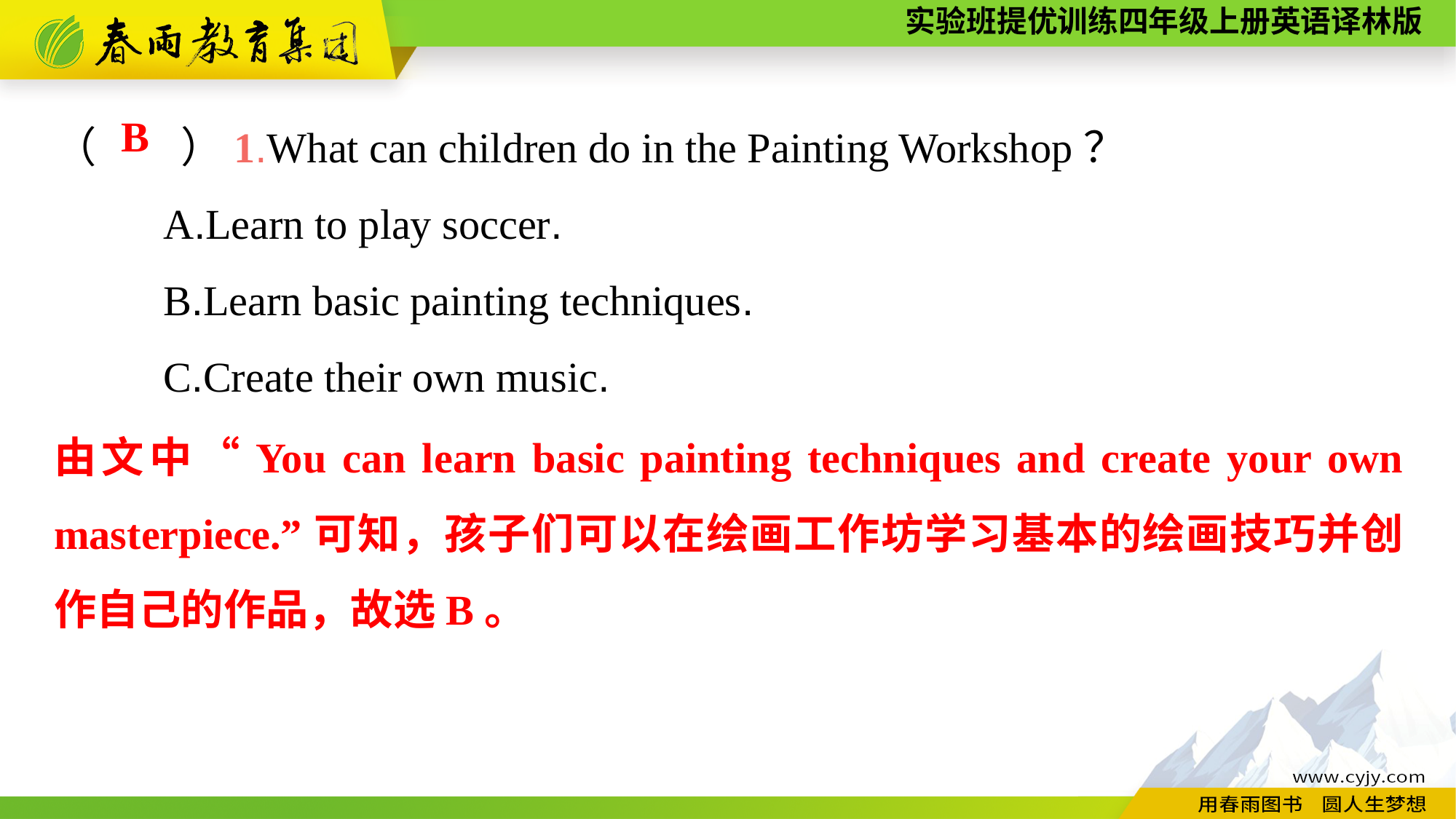

（　　）1.What can children do in the Painting Workshop？
	A.Learn to play soccer.
	B.Learn basic painting techniques.
	C.Create their own music.
B
由文中“You can learn basic painting techniques and create your own masterpiece.”可知，孩子们可以在绘画工作坊学习基本的绘画技巧并创作自己的作品，故选B。